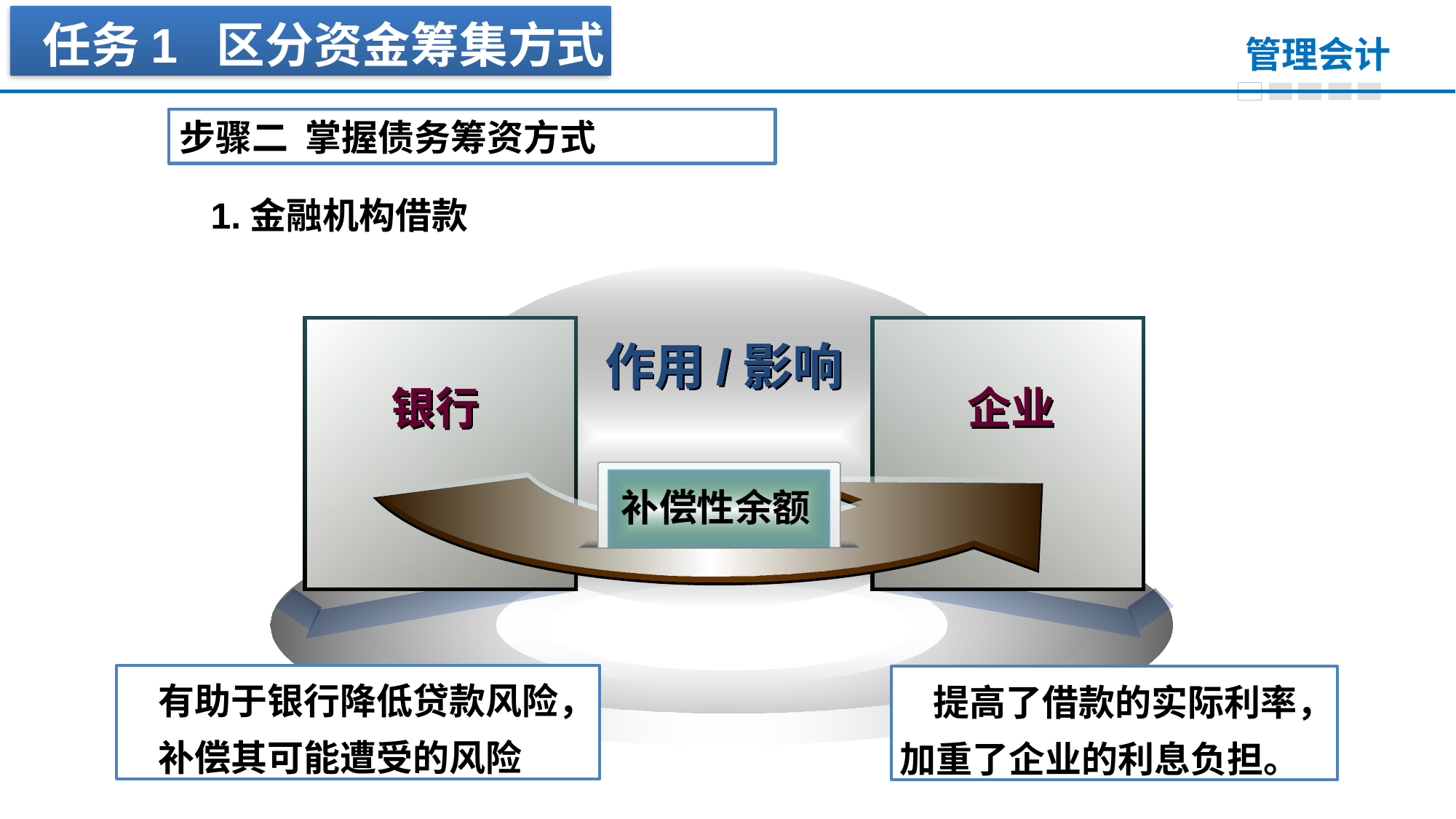

任务1  区分资金筹集方式
步骤二  掌握债务筹资方式
1.金融机构借款

作用/影响
企业
银行

补偿性余额

有助于银行降低贷款风险，
补偿其可能遭受的风险
提高了借款的实际利率，  加重了企业的利息负担。